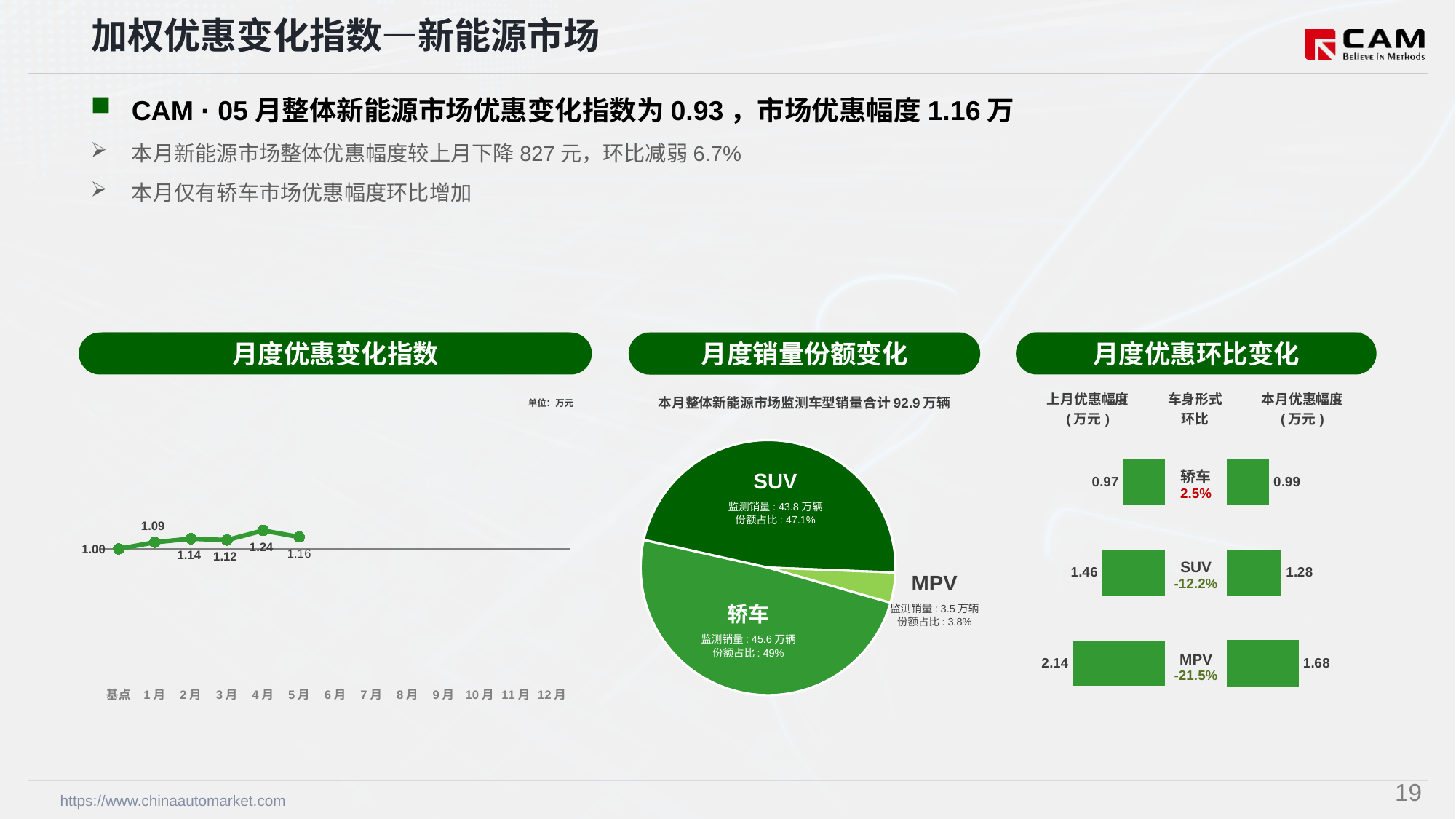

加权优惠变化指数—新能源市场
CAM · 05月整体新能源市场优惠变化指数为0.93，市场优惠幅度1.16万
本月新能源市场整体优惠幅度较上月下降827元，环比减弱6.7%
本月仅有轿车市场优惠幅度环比增加
月度优惠变化指数

月度优惠环比变化

月度销量份额变化

本月整体新能源市场监测车型销量合计92.9万辆

### Chart

| Category | 车身市场 |
|---|---|
| 轿车 | 455681.0 |
| SUV | 437916.0 |
| MPV | 35425.0 |
SUV
监测销量: 43.8万辆
份额占比: 47.1%
MPV
监测销量: 3.5万辆
份额占比: 3.8%
轿车
监测销量: 45.6万辆
份额占比: 49%

### Chart

| Category | Y2024 |
|---|---|
| 基点 | 0.0 |
| 1月 | 0.52 |
| 2月 | 0.8 |
| 3月 | 0.69 |
| 4月 | 1.44 |
| 5月 | 0.93 |
| 6月 | None |
| 7月 | None |
| 8月 | None |
| 9月 | None |
| 10月 | None |
| 11月 | None |
| 12月 | None |
| 上月优惠幅度 (万元) | 车身形式 环比 | 本月优惠幅度 (万元) |
| --- | --- | --- |
单位：万元
| 轿车 2.5% |
| --- |
| SUV -12.2% |
| MPV -21.5% |

### Chart

| Category | 成交均价 |
|---|---|
| 轿车 | 0.97 |
| SUV | 1.46 |
| MPV | 2.14 |

### Chart

| Category | 成交均价 |
|---|---|
| 轿车 | 0.99 |
| SUV | 1.28 |
| MPV | 1.68 |
19